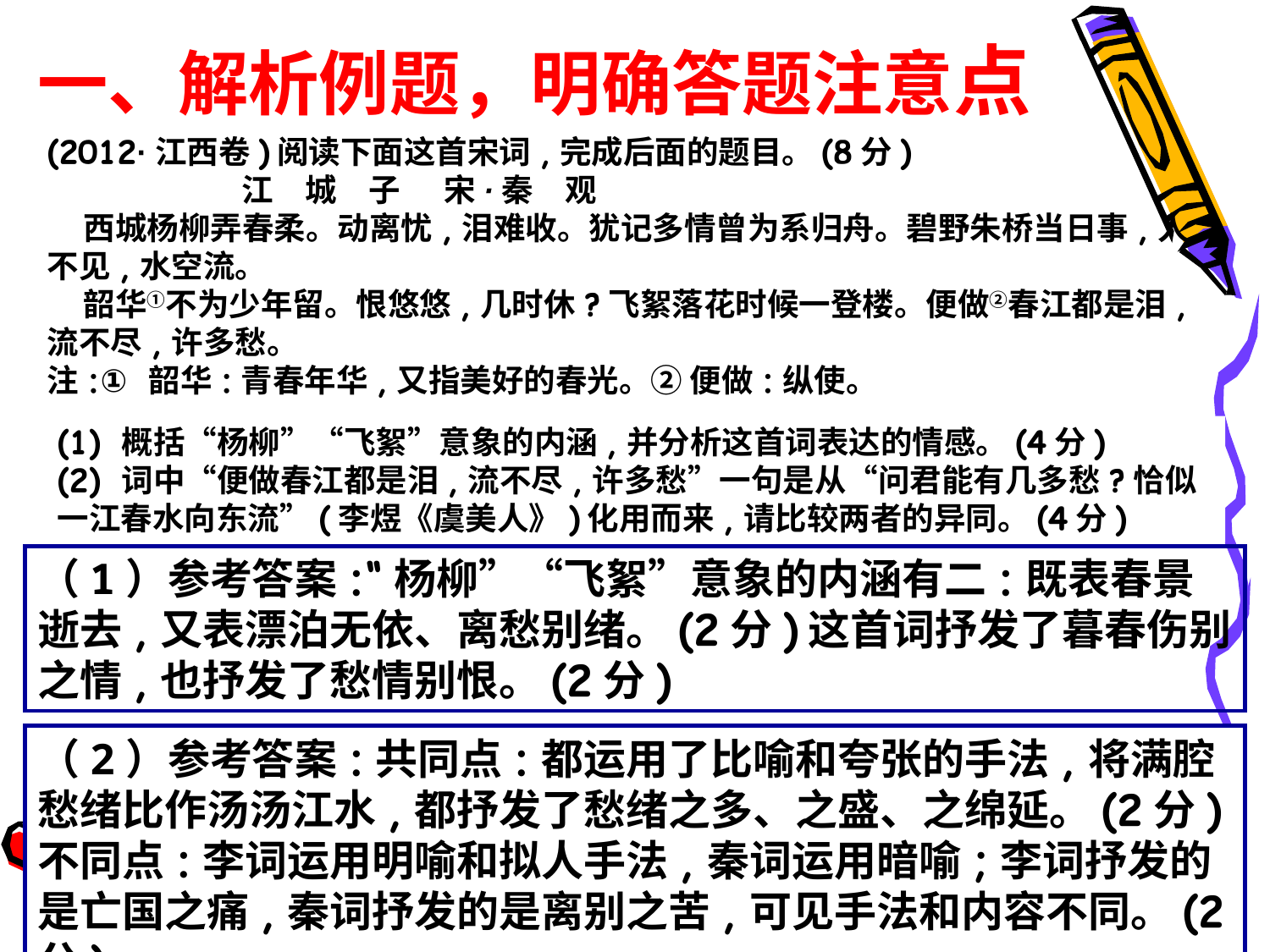

一、解析例题，明确答题注意点
(2012·江西卷)阅读下面这首宋词,完成后面的题目。(8分)
                          江　城　子      宋·秦　观
    西城杨柳弄春柔。动离忧,泪难收。犹记多情曾为系归舟。碧野朱桥当日事,人不见,水空流。
    韶华①不为少年留。恨悠悠,几时休?飞絮落花时候一登楼。便做②春江都是泪,流不尽,许多愁。
注:① 韶华:青春年华,又指美好的春光。② 便做:纵使。
(1) 概括“杨柳”“飞絮”意象的内涵,并分析这首词表达的情感。(4分)
(2) 词中“便做春江都是泪,流不尽,许多愁”一句是从“问君能有几多愁?恰似一江春水向东流”(李煜《虞美人》)化用而来,请比较两者的异同。(4分)
（1）参考答案:“杨柳”“飞絮”意象的内涵有二:既表春景逝去,又表漂泊无依、离愁别绪。(2分)这首词抒发了暮春伤别之情,也抒发了愁情别恨。(2分)
（2）参考答案:共同点:都运用了比喻和夸张的手法,将满腔愁绪比作汤汤江水,都抒发了愁绪之多、之盛、之绵延。(2分)不同点:李词运用明喻和拟人手法,秦词运用暗喻;李词抒发的是亡国之痛,秦词抒发的是离别之苦,可见手法和内容不同。(2分)